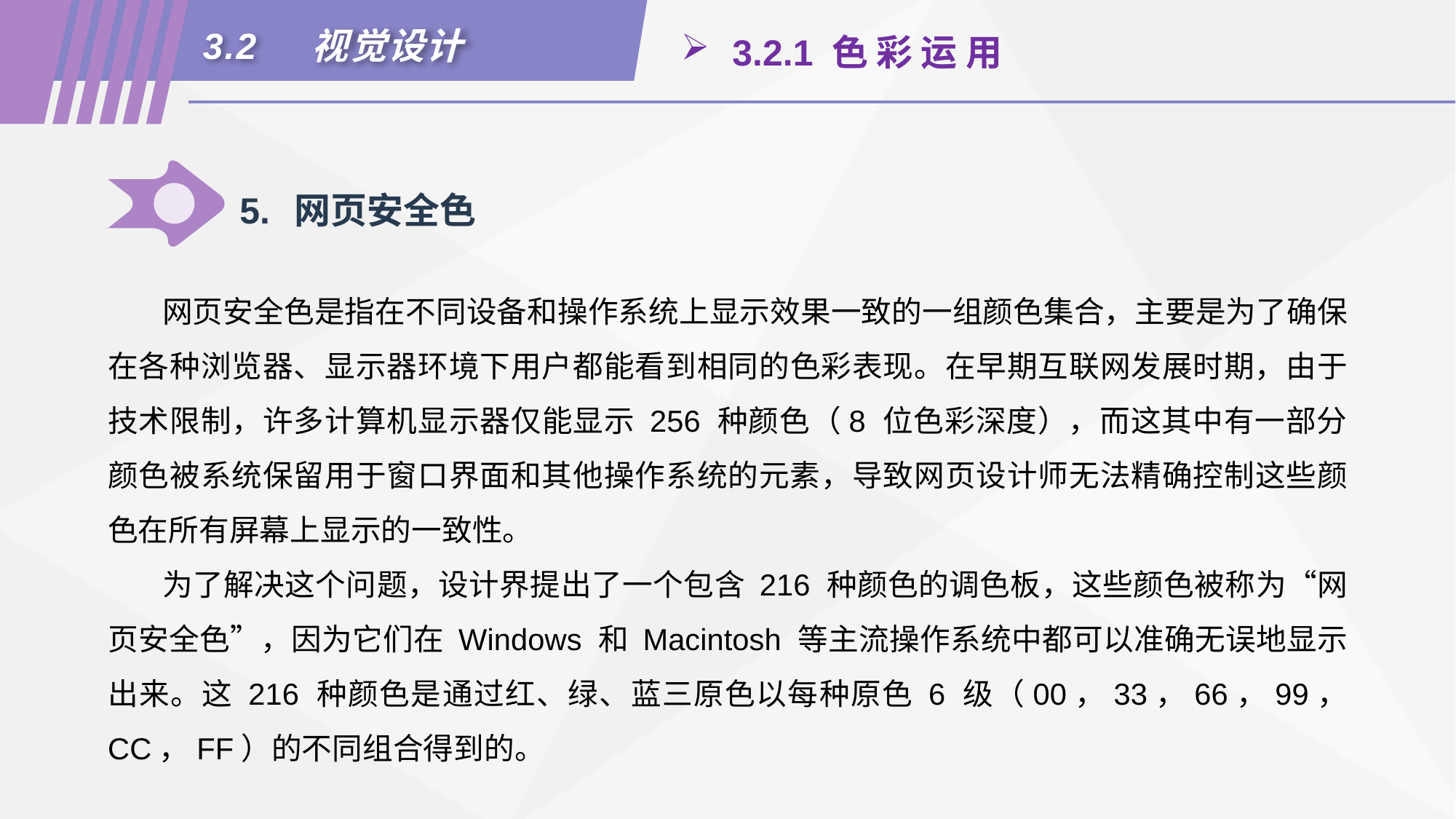

3.2	视觉设计
 3.2.1 色 彩 运 用

5.	网页安全色
网页安全色是指在不同设备和操作系统上显示效果一致的一组颜色集合，主要是为了确保在各种浏览器、显示器环境下用户都能看到相同的色彩表现。在早期互联网发展时期，由于技术限制，许多计算机显示器仅能显示 256 种颜色（8 位色彩深度），而这其中有一部分颜色被系统保留用于窗口界面和其他操作系统的元素，导致网页设计师无法精确控制这些颜色在所有屏幕上显示的一致性。
为了解决这个问题，设计界提出了一个包含 216 种颜色的调色板，这些颜色被称为“网页安全色”，因为它们在 Windows 和 Macintosh 等主流操作系统中都可以准确无误地显示出来。这 216 种颜色是通过红、绿、蓝三原色以每种原色 6 级（00，33，66，99， CC，FF）的不同组合得到的。